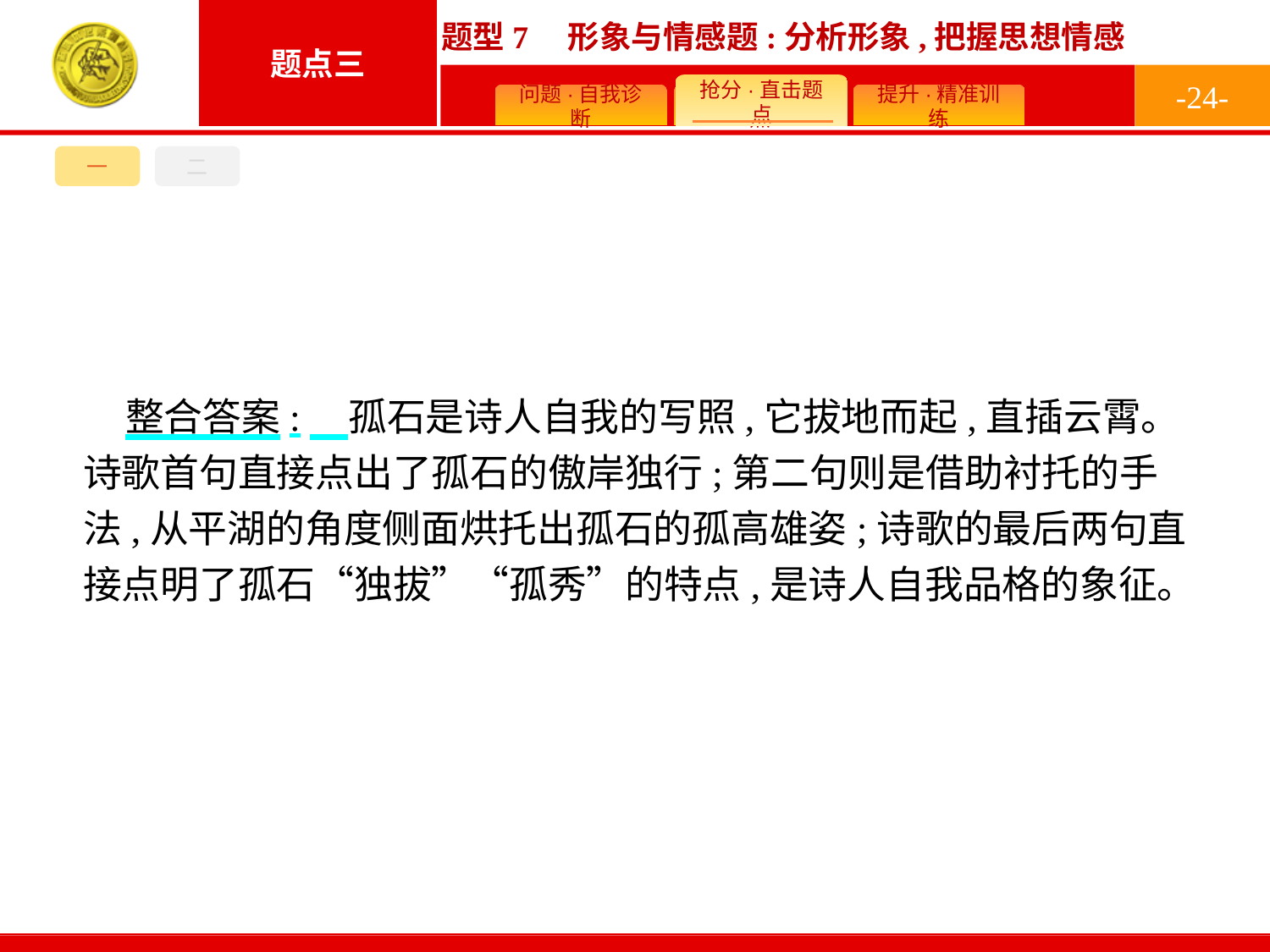

-24-
一
二
整合答案:　孤石是诗人自我的写照,它拔地而起,直插云霄。诗歌首句直接点出了孤石的傲岸独行;第二句则是借助衬托的手法,从平湖的角度侧面烘托出孤石的孤高雄姿;诗歌的最后两句直接点明了孤石“独拔”“孤秀”的特点,是诗人自我品格的象征。